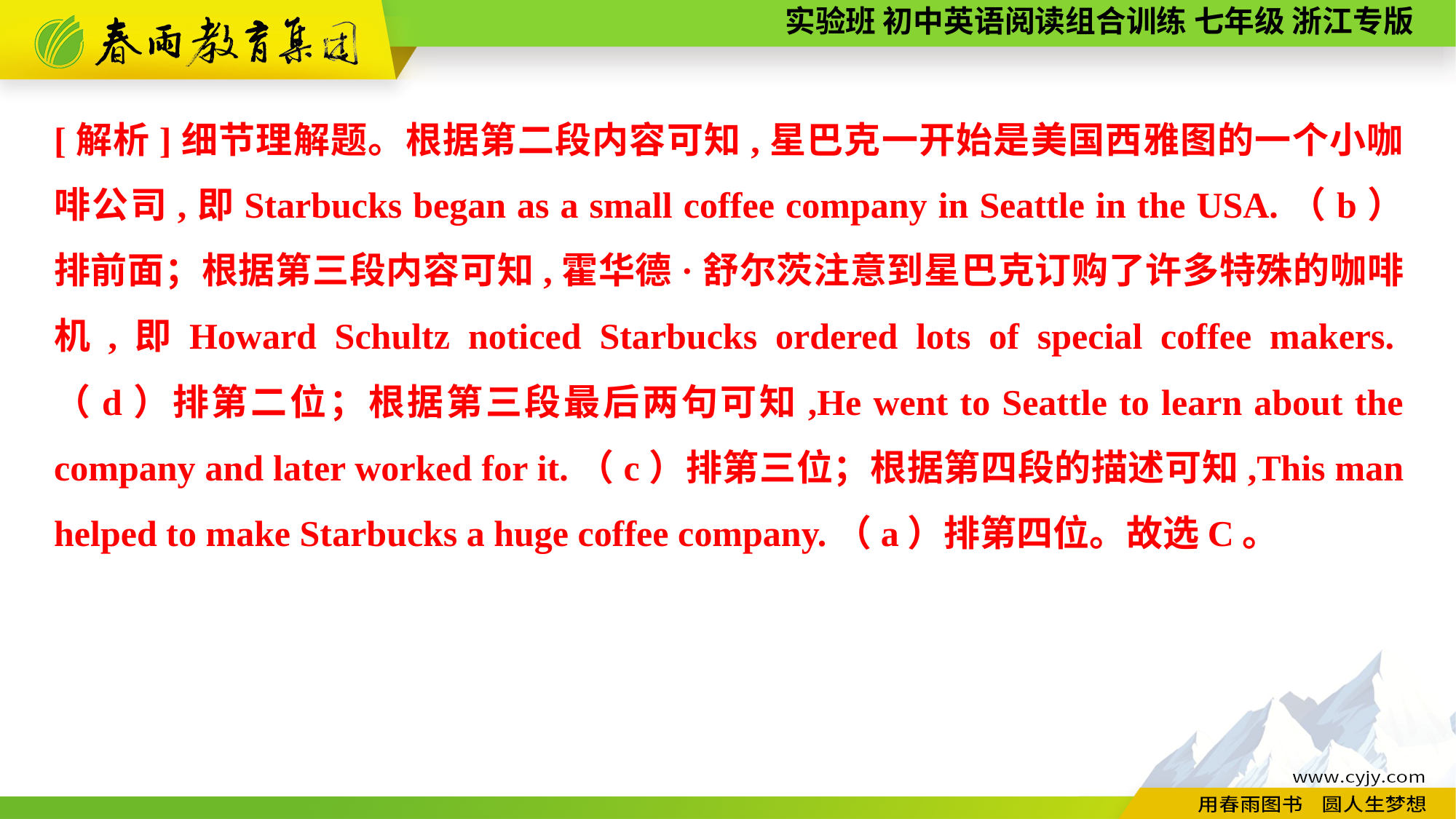

[解析]细节理解题。根据第二段内容可知,星巴克一开始是美国西雅图的一个小咖啡公司,即Starbucks began as a small coffee company in Seattle in the USA.（b）排前面；根据第三段内容可知,霍华德·舒尔茨注意到星巴克订购了许多特殊的咖啡机,即Howard Schultz noticed Starbucks ordered lots of special coffee makers.（d）排第二位；根据第三段最后两句可知,He went to Seattle to learn about the company and later worked for it.（c）排第三位；根据第四段的描述可知,This man helped to make Starbucks a huge coffee company.（a）排第四位。故选C。